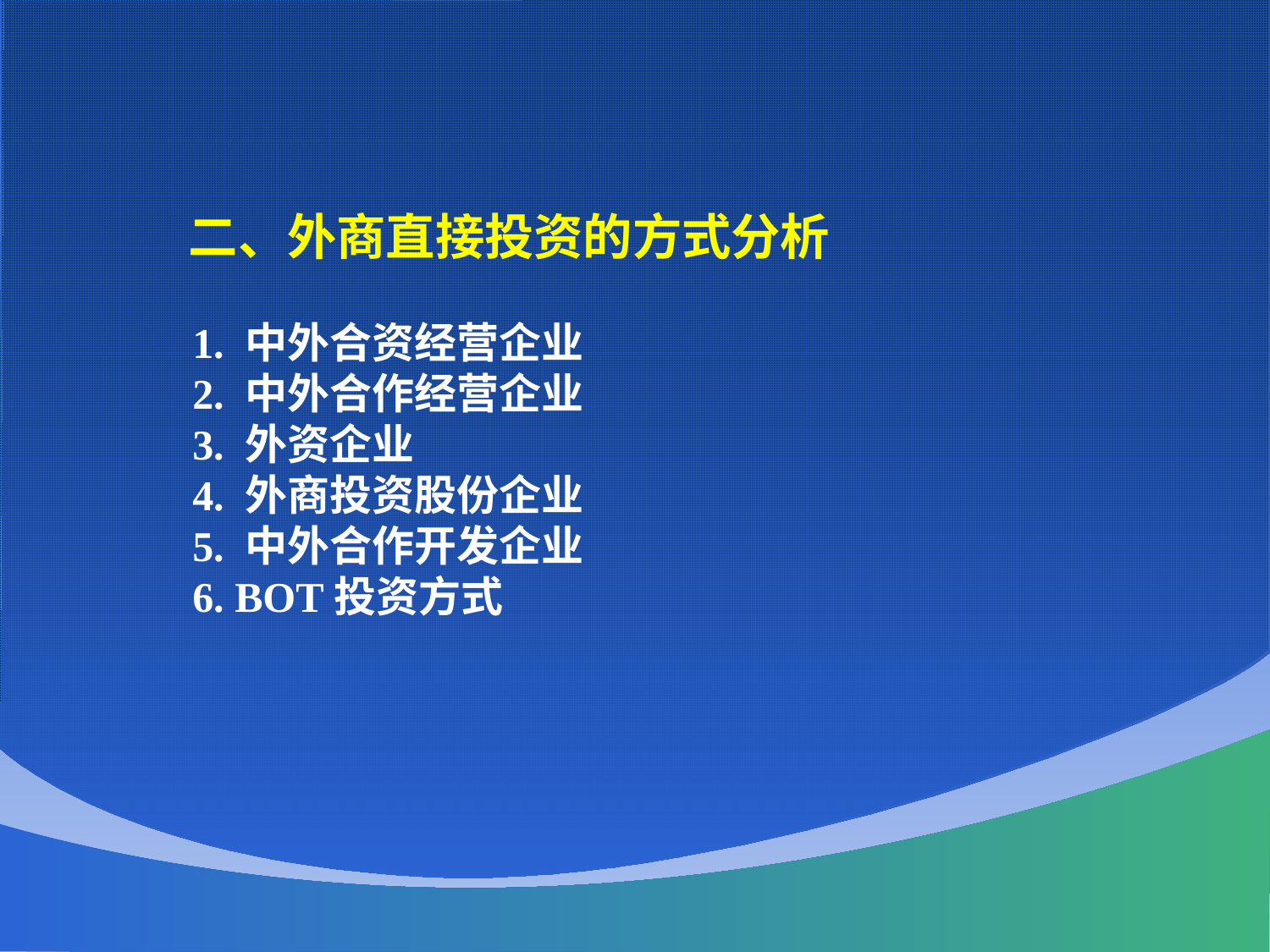

二、外商直接投资的方式分析

           1. 中外合资经营企业
           2. 中外合作经营企业
           3. 外资企业
           4. 外商投资股份企业
           5. 中外合作开发企业
           6. BOT投资方式